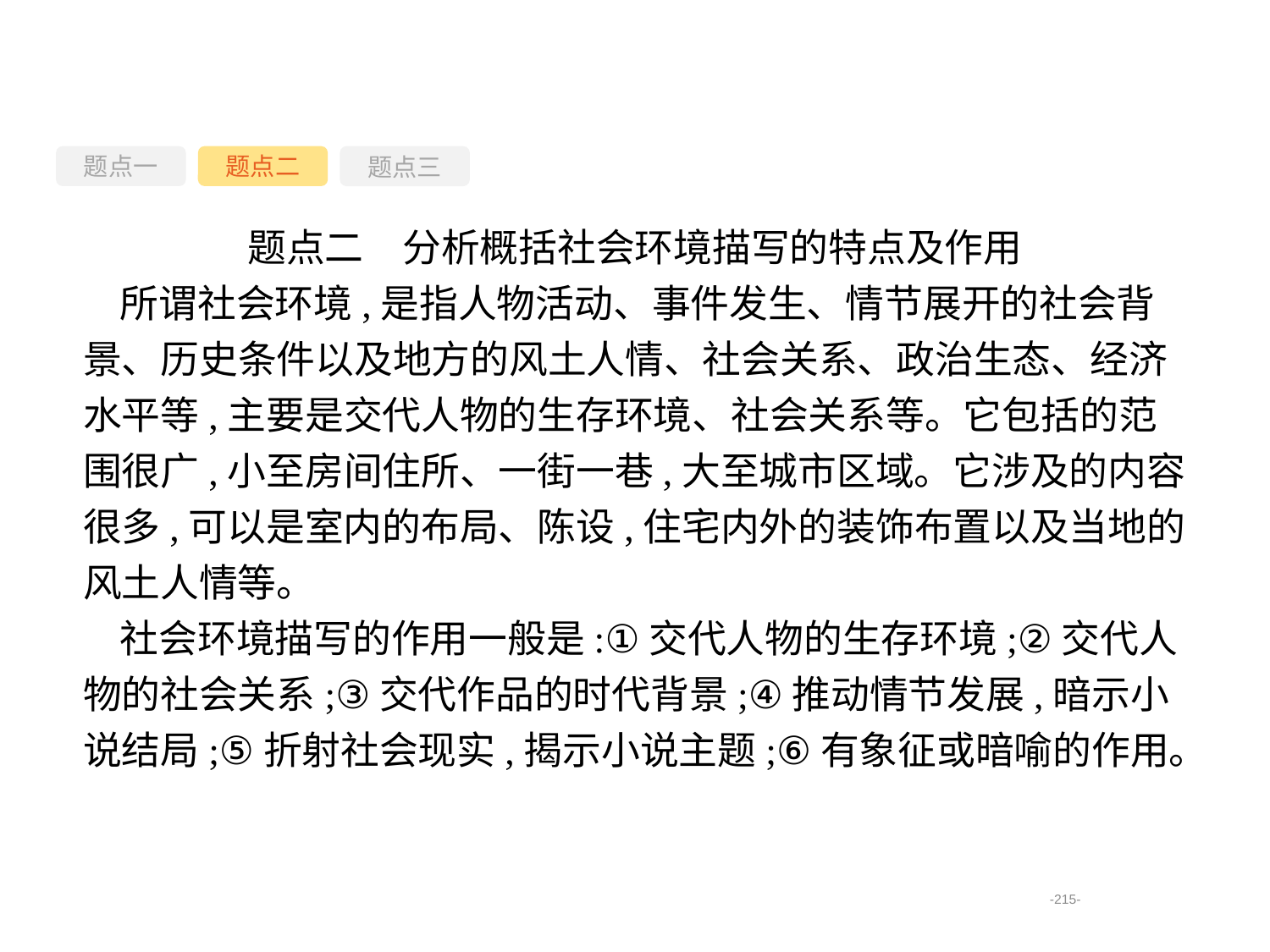

题点一
题点三
题点二
题点二　分析概括社会环境描写的特点及作用
所谓社会环境,是指人物活动、事件发生、情节展开的社会背景、历史条件以及地方的风土人情、社会关系、政治生态、经济水平等,主要是交代人物的生存环境、社会关系等。它包括的范围很广,小至房间住所、一街一巷,大至城市区域。它涉及的内容很多,可以是室内的布局、陈设,住宅内外的装饰布置以及当地的风土人情等。
社会环境描写的作用一般是:①交代人物的生存环境;②交代人物的社会关系;③交代作品的时代背景;④推动情节发展,暗示小说结局;⑤折射社会现实,揭示小说主题;⑥有象征或暗喻的作用。
-215-